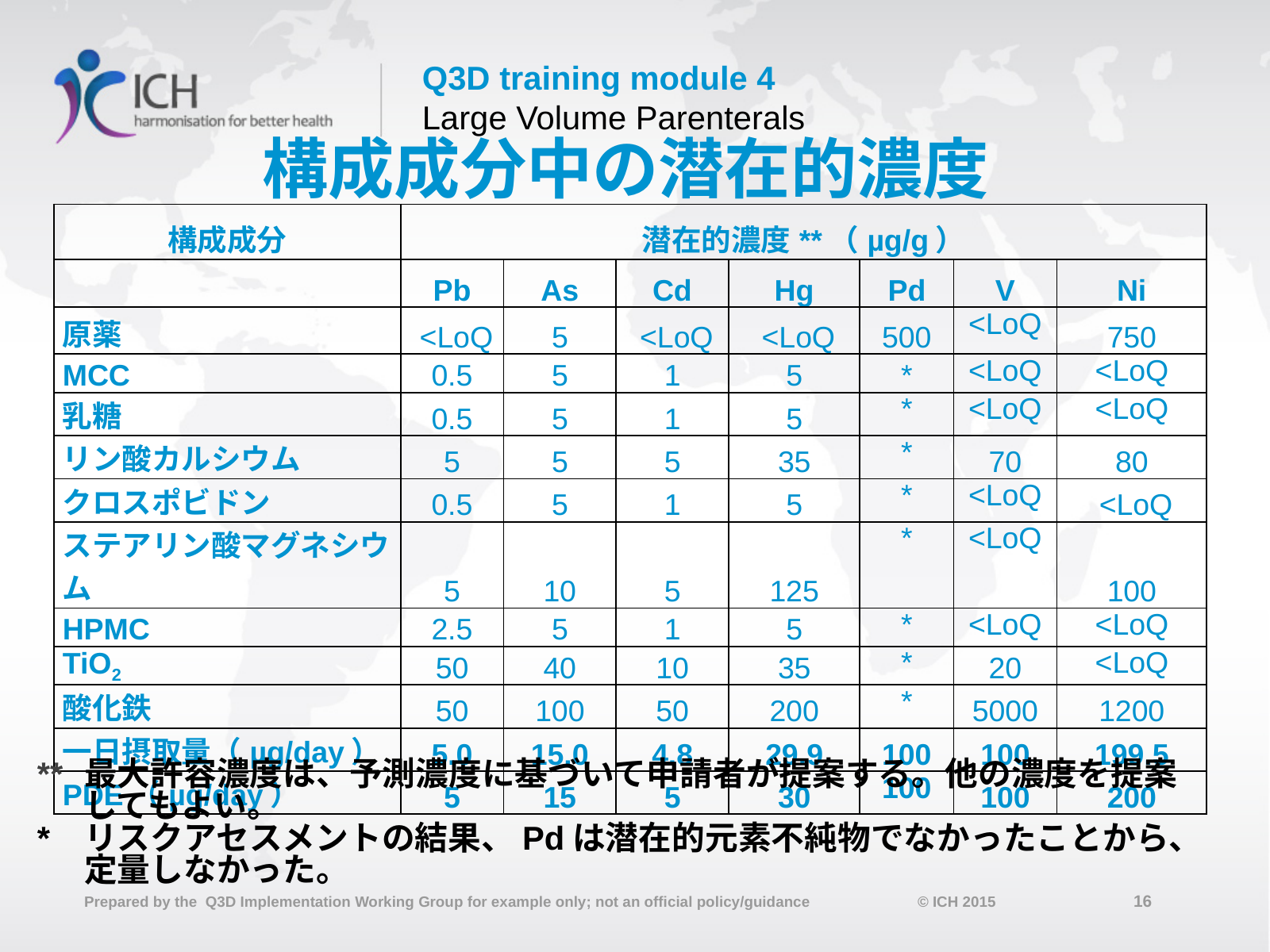

# 構成成分中の潜在的濃度
| 構成成分 | 潜在的濃度\*\*（µg/g） |  |  |  |  |  |  |
| --- | --- | --- | --- | --- | --- | --- | --- |
|  | Pb | As | Cd | Hg | Pd | V | Ni |
| 原薬 | <LoQ | 5 | <LoQ | <LoQ | 500 | <LoQ | 750 |
| MCC | 0.5 | 5 | 1 | 5 | \* | <LoQ | <LoQ |
| 乳糖 | 0.5 | 5 | 1 | 5 | \* | <LoQ | <LoQ |
| リン酸カルシウム | 5 | 5 | 5 | 35 | \* | 70 | 80 |
| クロスポビドン | 0.5 | 5 | 1 | 5 | \* | <LoQ | <LoQ |
| ステアリン酸マグネシウム | 5 | 10 | 5 | 125 | \* | <LoQ | 100 |
| HPMC | 2.5 | 5 | 1 | 5 | \* | <LoQ | <LoQ |
| TiO2 | 50 | 40 | 10 | 35 | \* | 20 | <LoQ |
| 酸化鉄 | 50 | 100 | 50 | 200 | \* | 5000 | 1200 |
| 一日摂取量（µg/day） | 5.0 | 15.0 | 4.8 | 29.9 | 100 | 100 | 199.5 |
| PDE（µg/day） | 5 | 15 | 5 | 30 | 100 | 100 | 200 |
**	最大許容濃度は、予測濃度に基づいて申請者が提案する。他の濃度を提案してもよい。
*	リスクアセスメントの結果、Pdは潜在的元素不純物でなかったことから、定量しなかった。